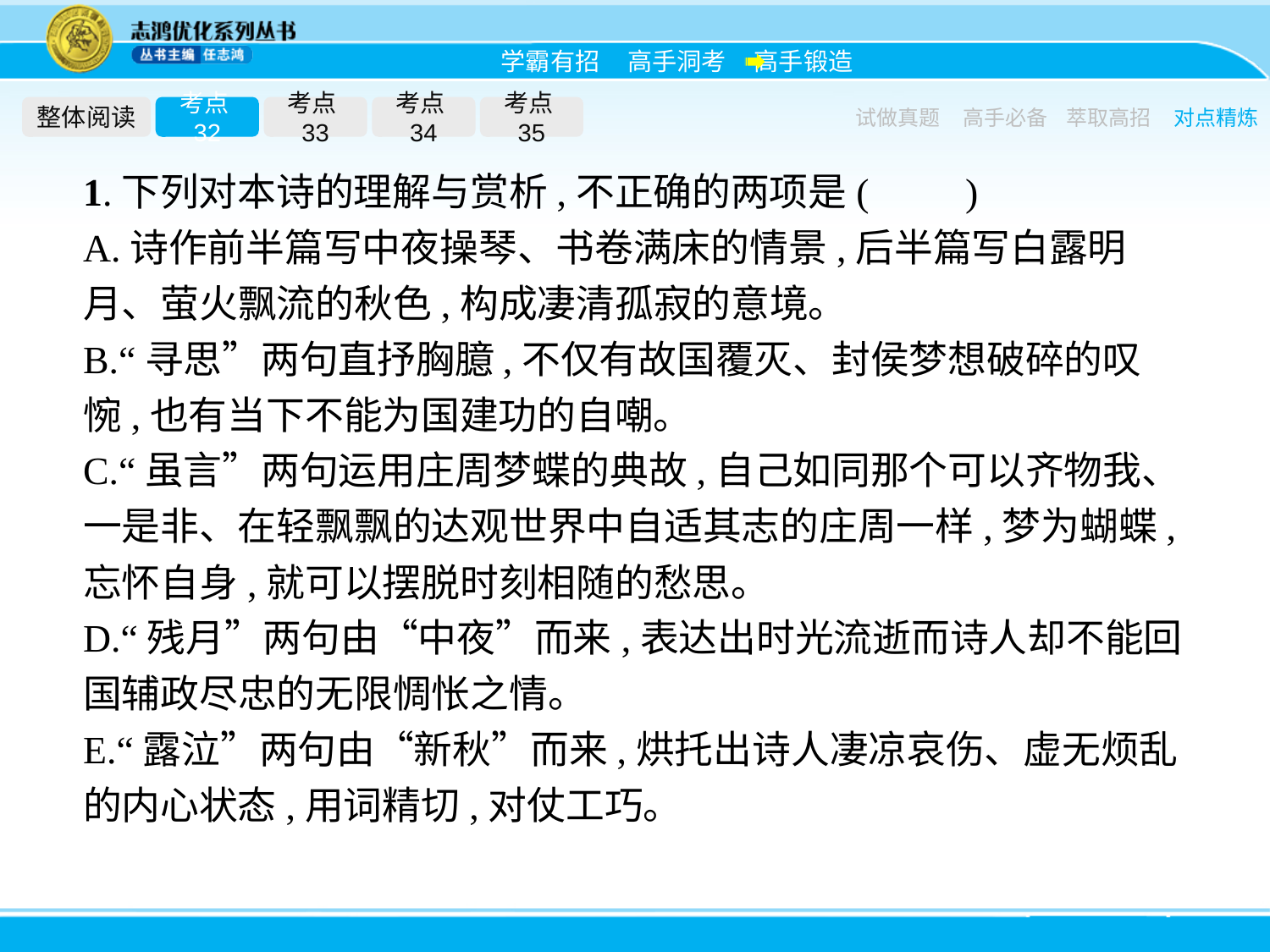

整体阅读
考点32
考点33
考点34
考点35
试做真题
高手必备
萃取高招
对点精炼
1.下列对本诗的理解与赏析,不正确的两项是(　　)
A.诗作前半篇写中夜操琴、书卷满床的情景,后半篇写白露明月、萤火飘流的秋色,构成凄清孤寂的意境。
B.“寻思”两句直抒胸臆,不仅有故国覆灭、封侯梦想破碎的叹惋,也有当下不能为国建功的自嘲。
C.“虽言”两句运用庄周梦蝶的典故,自己如同那个可以齐物我、一是非、在轻飘飘的达观世界中自适其志的庄周一样,梦为蝴蝶,忘怀自身,就可以摆脱时刻相随的愁思。
D.“残月”两句由“中夜”而来,表达出时光流逝而诗人却不能回国辅政尽忠的无限惆怅之情。
E.“露泣”两句由“新秋”而来,烘托出诗人凄凉哀伤、虚无烦乱的内心状态,用词精切,对仗工巧。